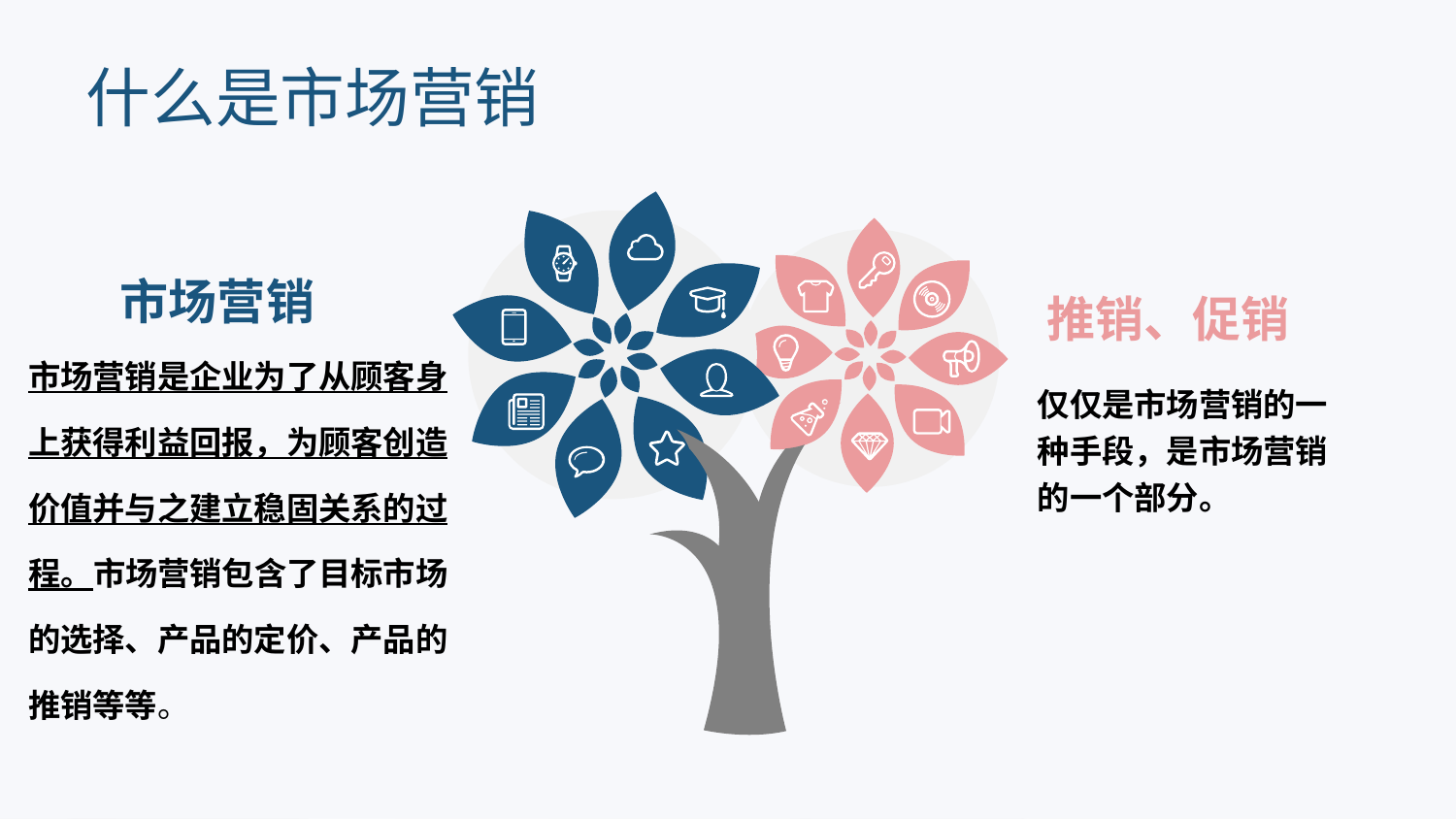

什么是市场营销

市场营销
市场营销是企业为了从顾客身上获得利益回报，为顾客创造价值并与之建立稳固关系的过程。市场营销包含了目标市场的选择、产品的定价、产品的推销等等。
推销、促销
仅仅是市场营销的一种手段，是市场营销的一个部分。